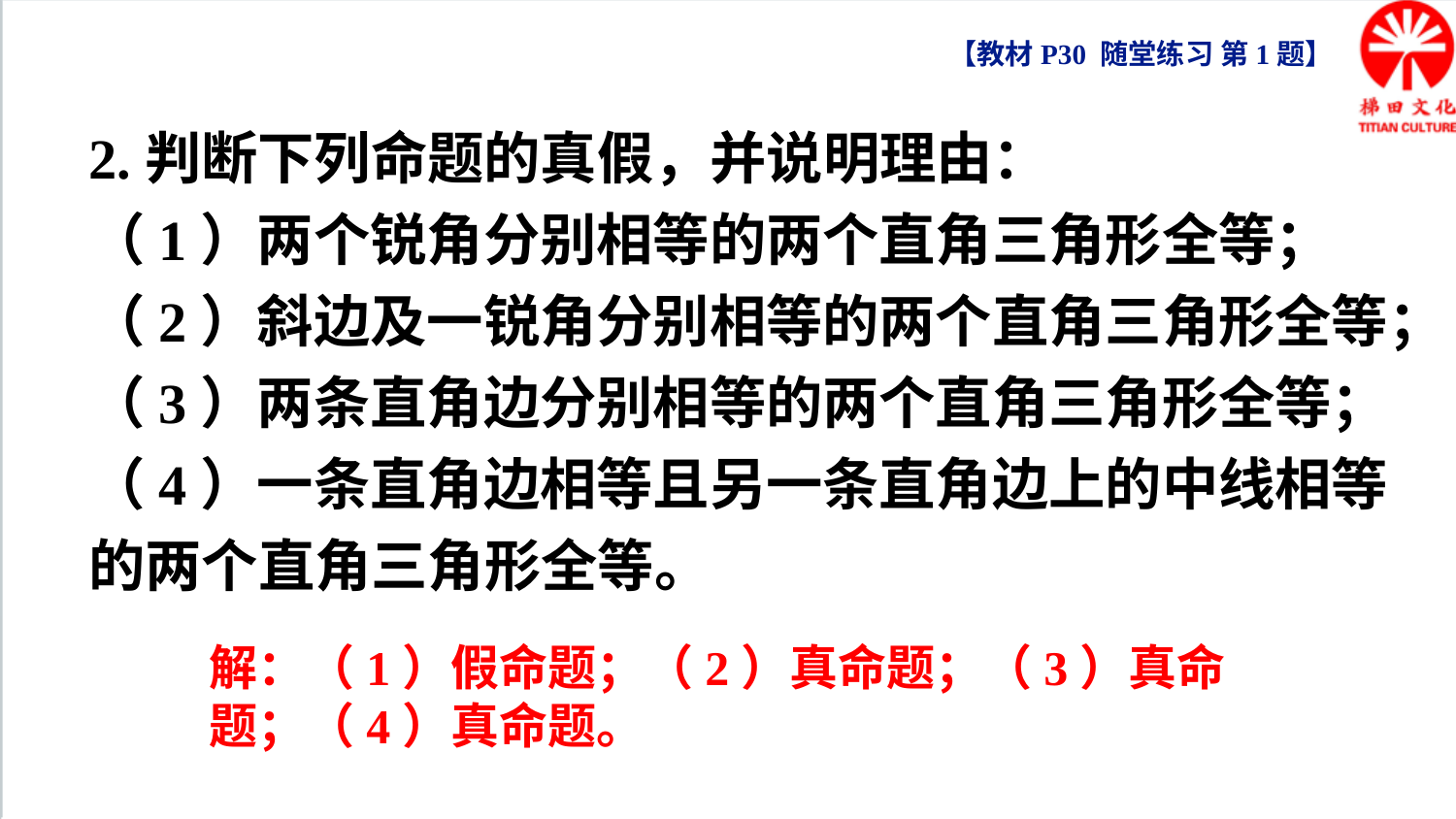

【教材P30 随堂练习 第1题】
2.判断下列命题的真假，并说明理由：
（1）两个锐角分别相等的两个直角三角形全等；
（2）斜边及一锐角分别相等的两个直角三角形全等；
（3）两条直角边分别相等的两个直角三角形全等；
（4）一条直角边相等且另一条直角边上的中线相等的两个直角三角形全等。
解：（1）假命题；（2）真命题；（3）真命题；（4）真命题。